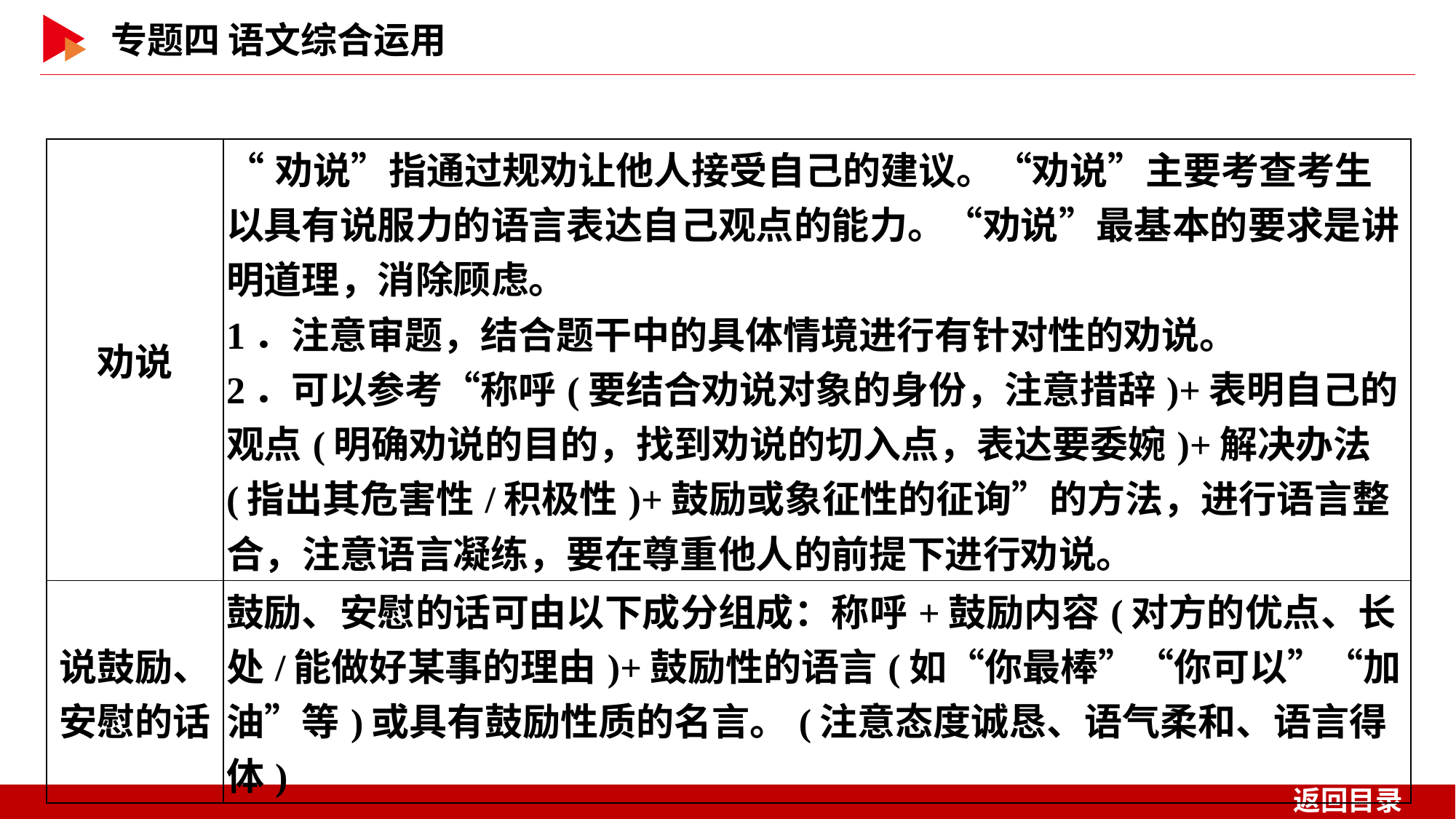

| 劝说 | “劝说”指通过规劝让他人接受自己的建议。“劝说”主要考查考生以具有说服力的语言表达自己观点的能力。“劝说”最基本的要求是讲明道理，消除顾虑。 1．注意审题，结合题干中的具体情境进行有针对性的劝说。 2．可以参考“称呼(要结合劝说对象的身份，注意措辞)+表明自己的观点(明确劝说的目的，找到劝说的切入点，表达要委婉)+解决办法(指出其危害性/积极性)+鼓励或象征性的征询”的方法，进行语言整合，注意语言凝练，要在尊重他人的前提下进行劝说。 |
| --- | --- |
| 说鼓励、 安慰的话 | 鼓励、安慰的话可由以下成分组成：称呼+鼓励内容(对方的优点、长处/能做好某事的理由)+鼓励性的语言(如“你最棒”“你可以”“加油”等)或具有鼓励性质的名言。(注意态度诚恳、语气柔和、语言得体) |